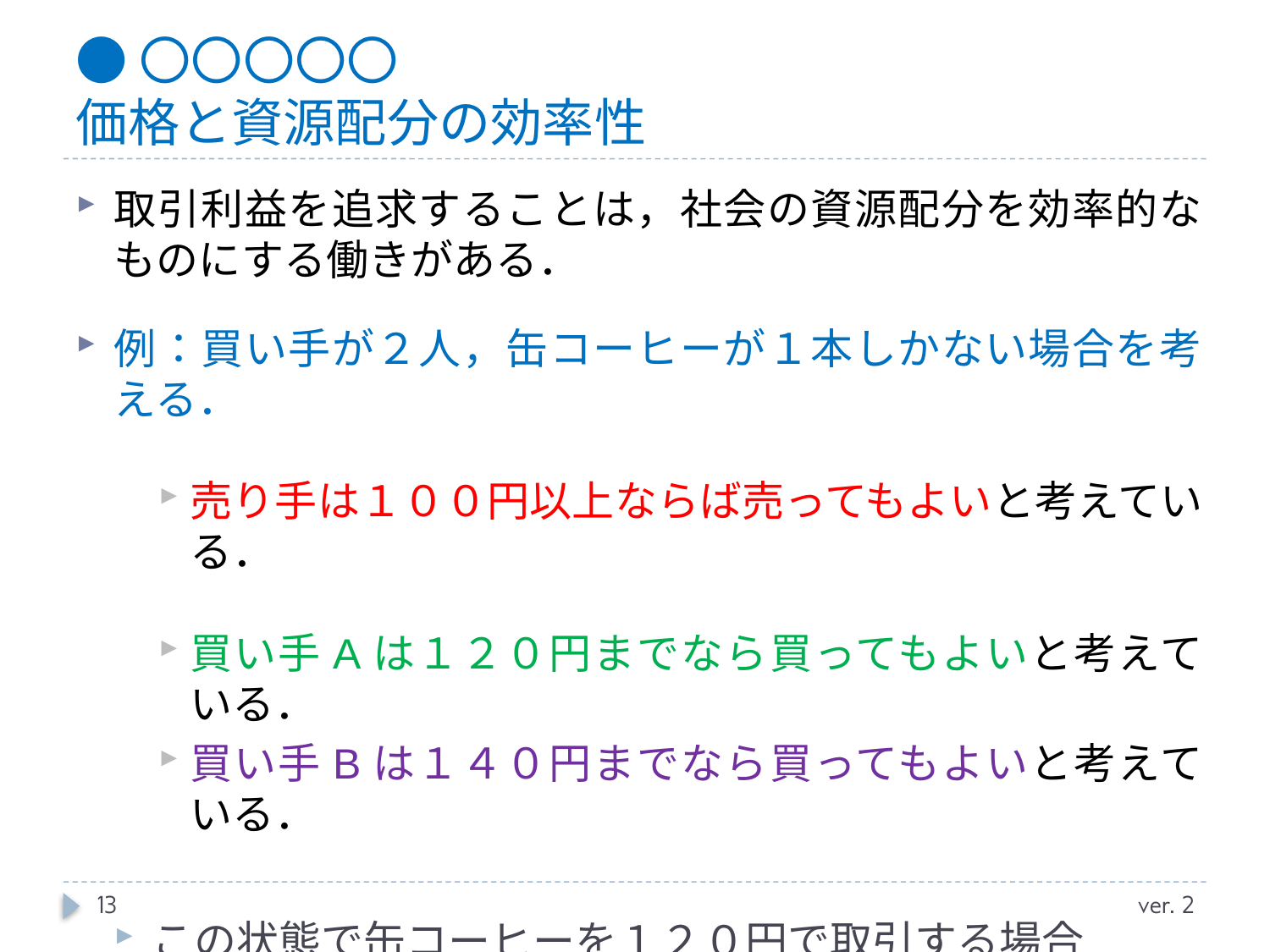

# ●〇〇〇〇〇 価格と資源配分の効率性
取引利益を追求することは，社会の資源配分を効率的なものにする働きがある．

例：買い手が２人，缶コーヒーが１本しかない場合を考える．

売り手は１００円以上ならば売ってもよいと考えている．

買い手Aは１２０円までなら買ってもよいと考えている．
買い手Bは１４０円までなら買ってもよいと考えている．

この状態で缶コーヒーを１２０円で取引する場合
買い手A・B両者とも缶コーヒーを買いたいと思う．
しかし，缶コーヒーは１本しかない．どうするの？？

13
ver. 2